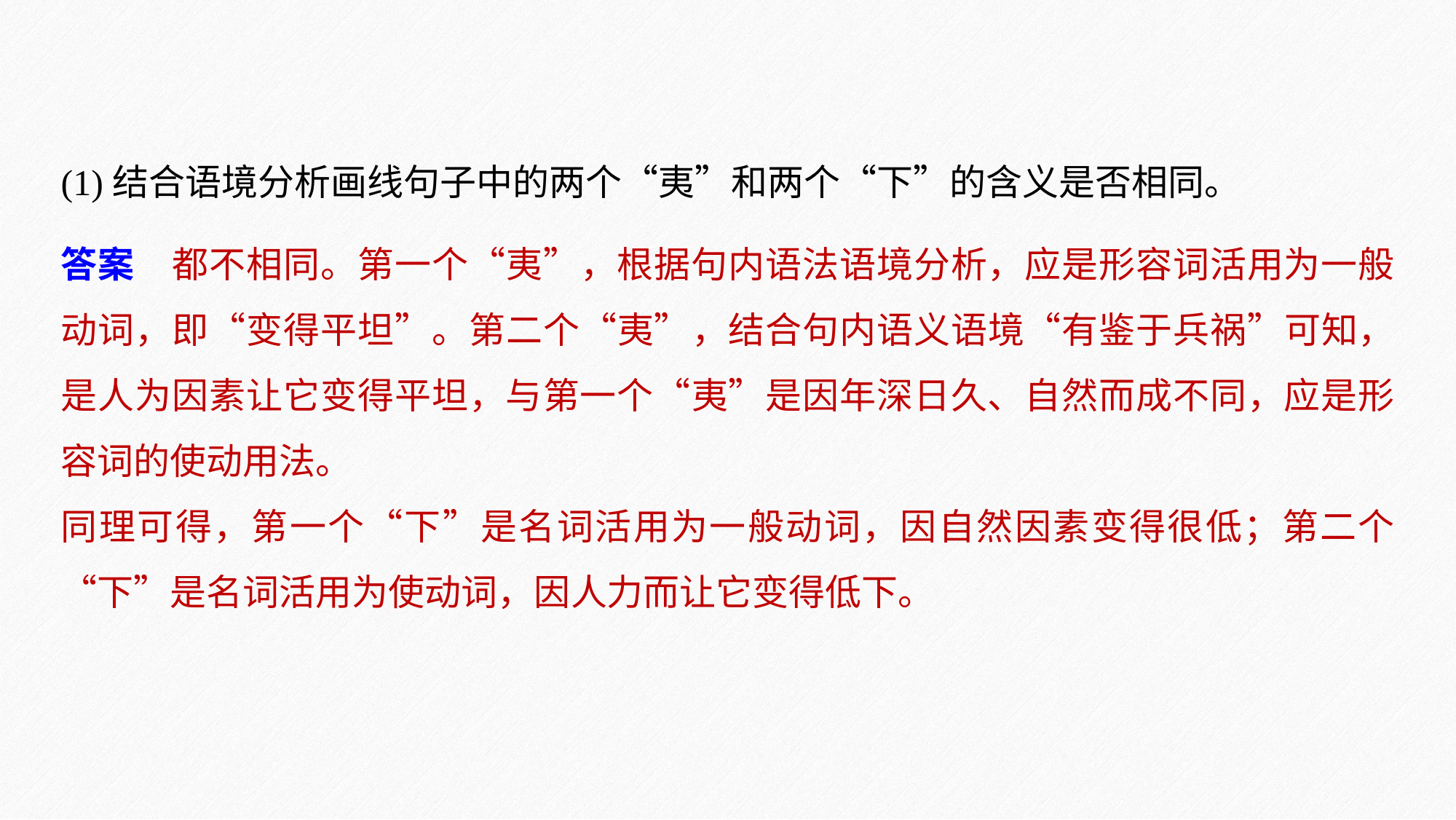

(1)结合语境分析画线句子中的两个“夷”和两个“下”的含义是否相同。
答案　都不相同。第一个“夷”，根据句内语法语境分析，应是形容词活用为一般动词，即“变得平坦”。第二个“夷”，结合句内语义语境“有鉴于兵祸”可知，是人为因素让它变得平坦，与第一个“夷”是因年深日久、自然而成不同，应是形容词的使动用法。
同理可得，第一个“下”是名词活用为一般动词，因自然因素变得很低；第二个“下”是名词活用为使动词，因人力而让它变得低下。